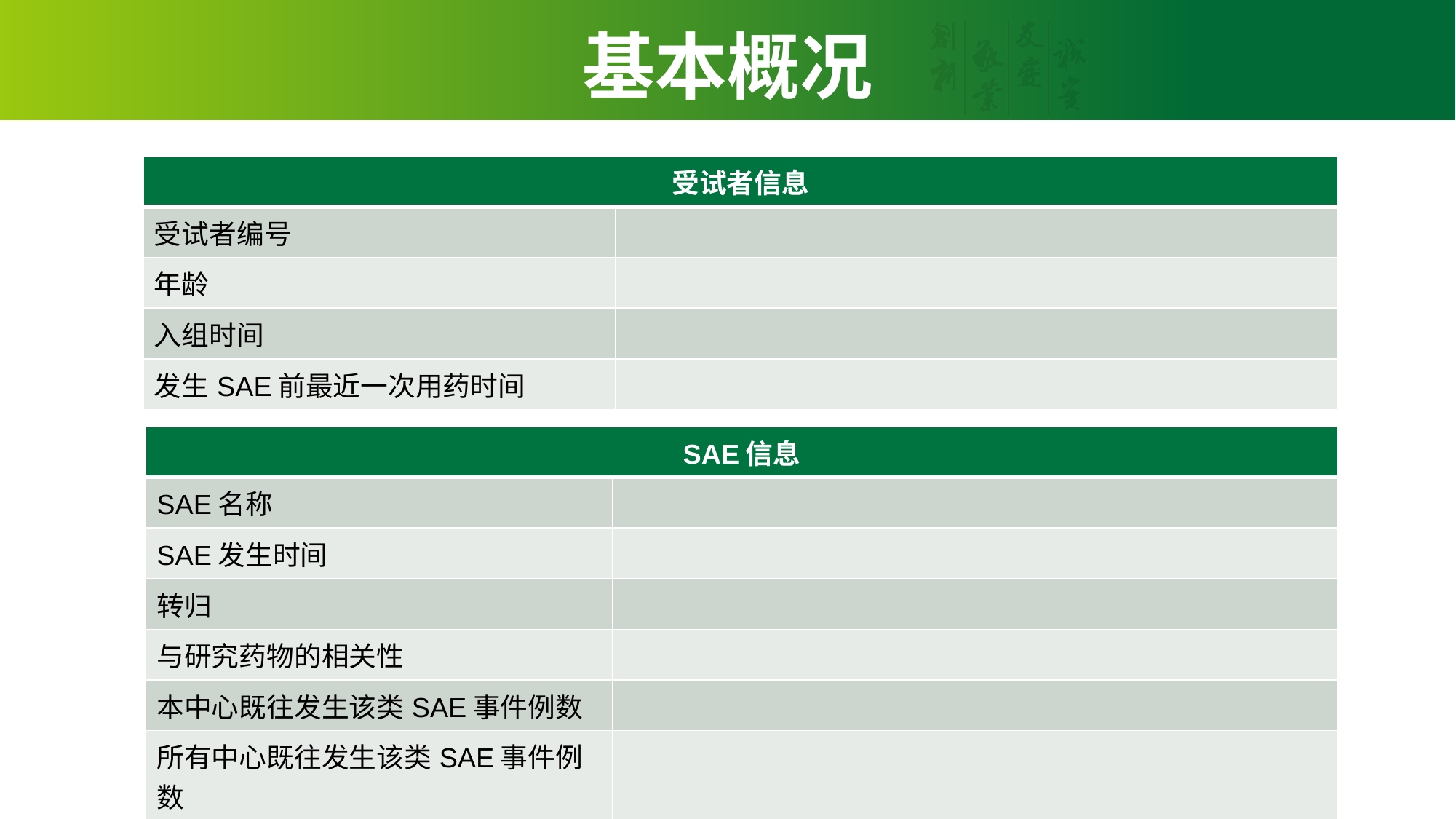

# 基本概况
| 受试者信息 |  |
| --- | --- |
| 受试者编号 |  |
| 年龄 |  |
| 入组时间 |  |
| 发生SAE前最近一次用药时间 |  |

| SAE信息 |  |
| --- | --- |
| SAE名称 |  |
| SAE发生时间 |  |
| 转归 |  |
| 与研究药物的相关性 |  |
| 本中心既往发生该类SAE事件例数 |  |
| 所有中心既往发生该类SAE事件例数 |  |